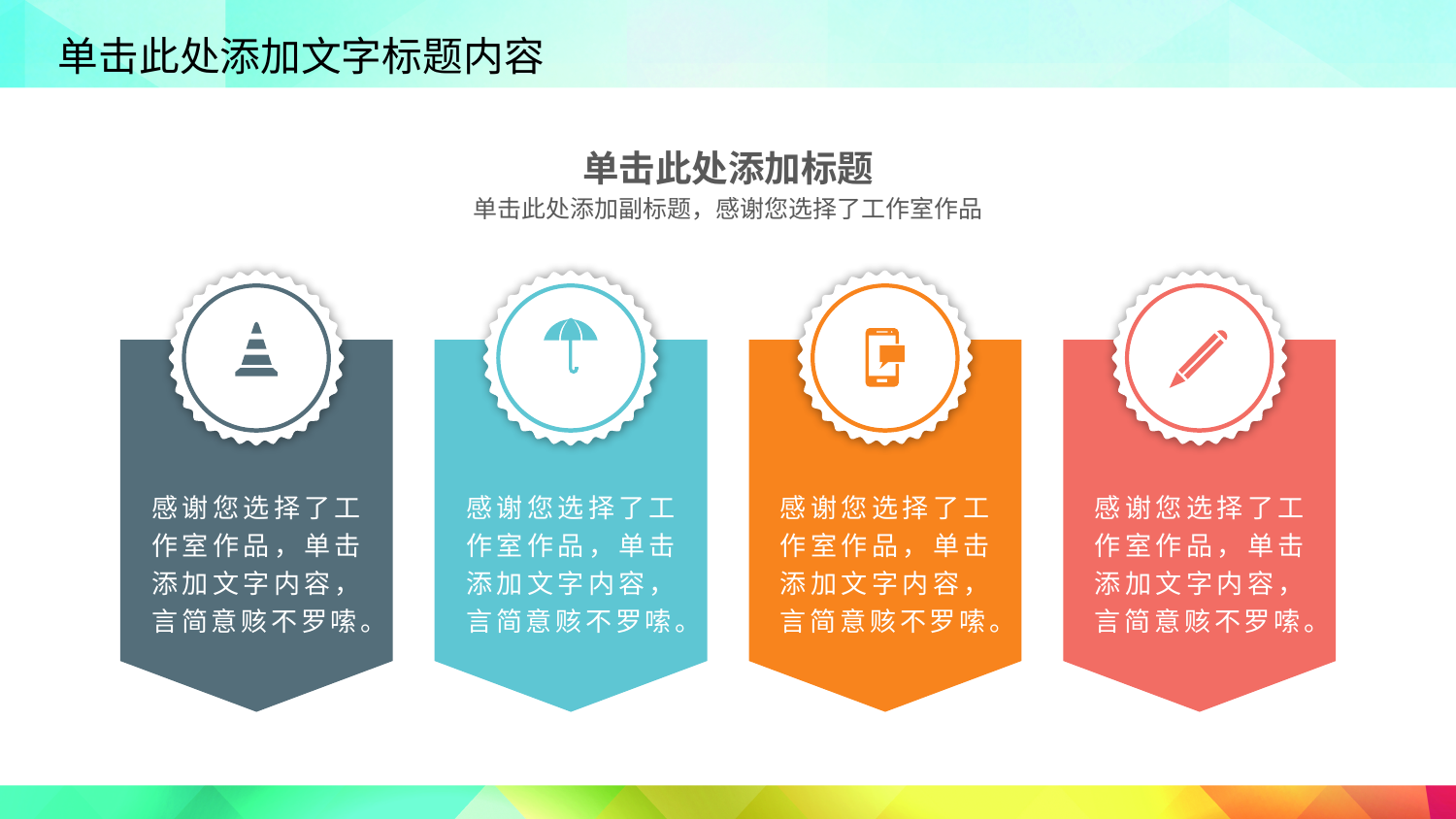

单击此处添加标题
单击此处添加副标题，感谢您选择了工作室作品

感谢您选择了工作室作品，单击添加文字内容，言简意赅不罗嗦。

感谢您选择了工作室作品，单击添加文字内容，言简意赅不罗嗦。

感谢您选择了工作室作品，单击添加文字内容，言简意赅不罗嗦。

感谢您选择了工作室作品，单击添加文字内容，言简意赅不罗嗦。